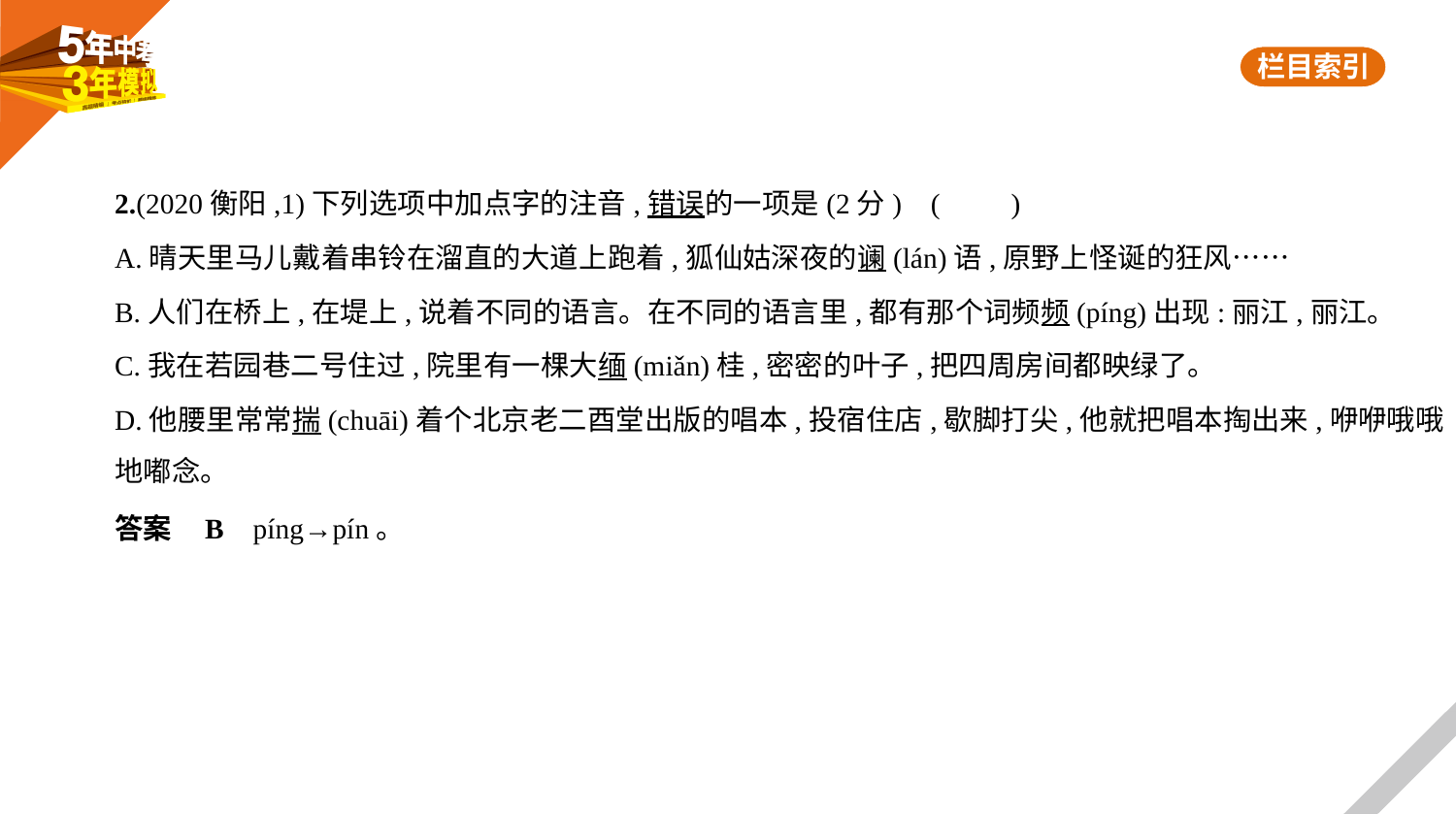

2.(2020衡阳,1)下列选项中加点字的注音,错误的一项是(2分) (　　)
A.晴天里马儿戴着串铃在溜直的大道上跑着,狐仙姑深夜的谰(lán)语,原野上怪诞的狂风……
B.人们在桥上,在堤上,说着不同的语言。在不同的语言里,都有那个词频频(píng)出现:丽江,丽江。
C.我在若园巷二号住过,院里有一棵大缅(miǎn)桂,密密的叶子,把四周房间都映绿了。
D.他腰里常常揣(chuāi)着个北京老二酉堂出版的唱本,投宿住店,歇脚打尖,他就把唱本掏出来,咿咿哦哦
地嘟念。
答案    B    píng→pín。